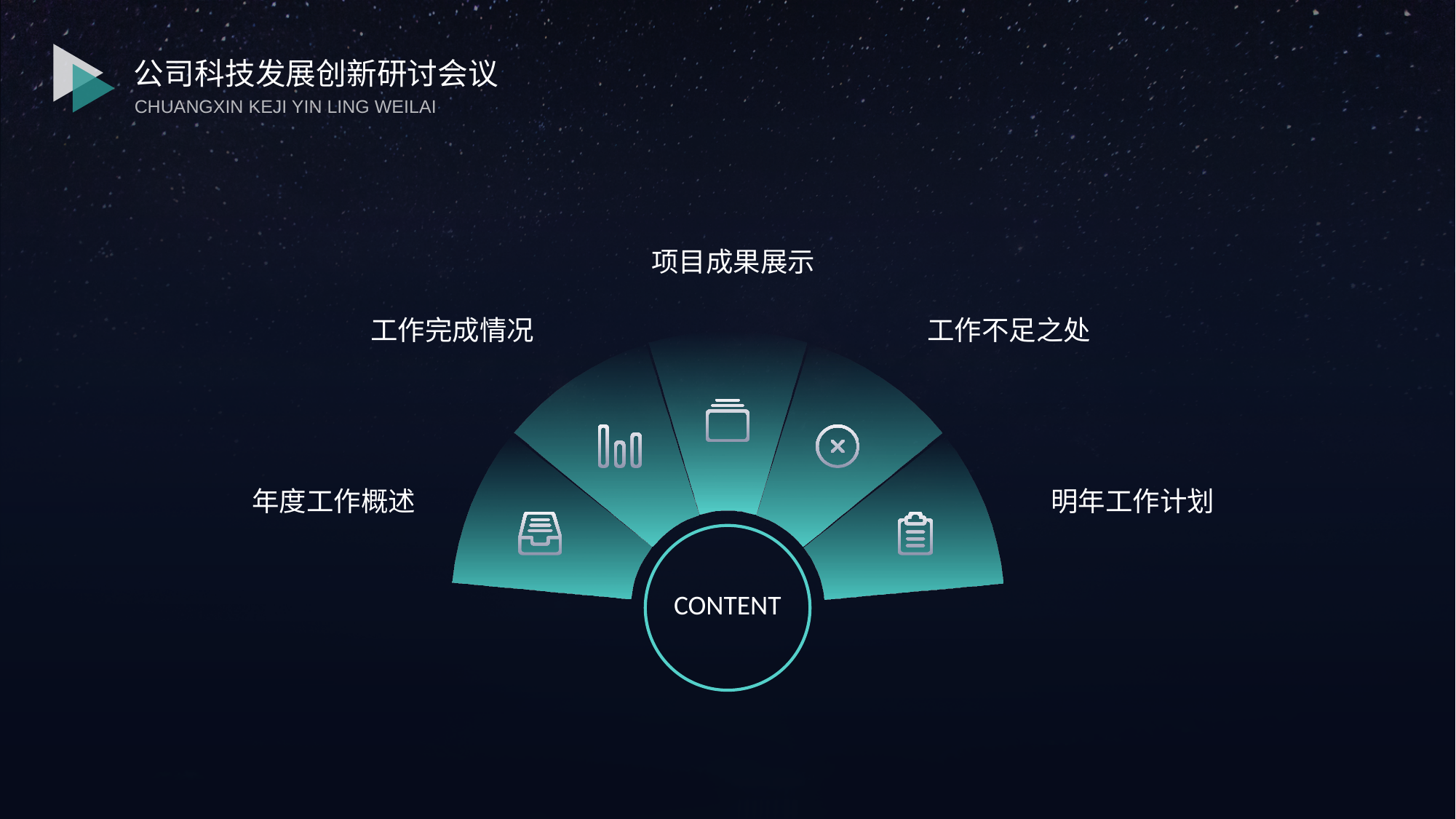

公司科技发展创新研讨会议
CHUANGXIN KEJI YIN LING WEILAI
项目成果展示
工作完成情况
工作不足之处

年度工作概述
明年工作计划

CONTENT